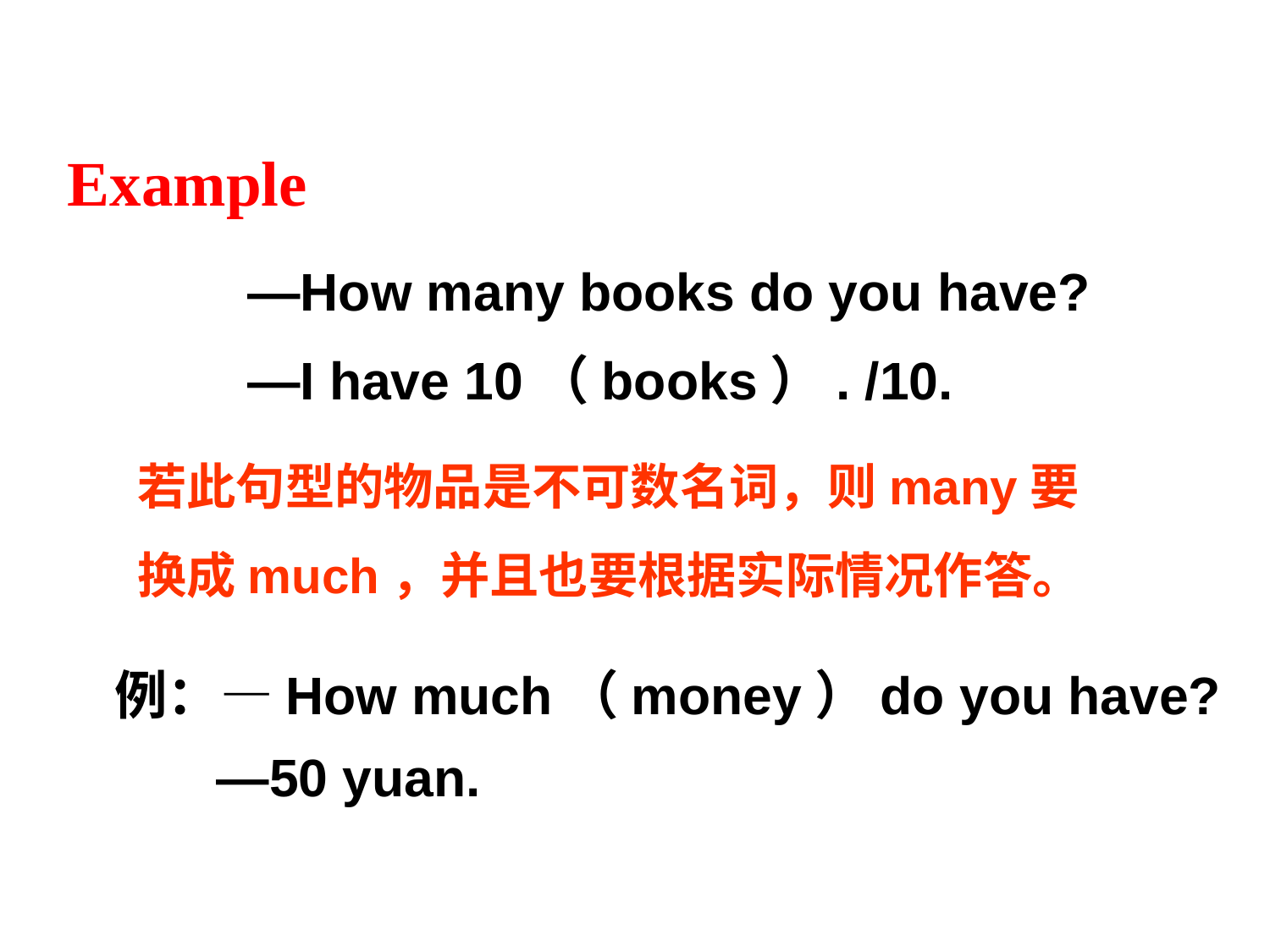

Example
—How many books do you have?
—I have 10（books）. /10.
若此句型的物品是不可数名词，则many要
换成much，并且也要根据实际情况作答。
例：—How much（money）do you have?
       —50 yuan.